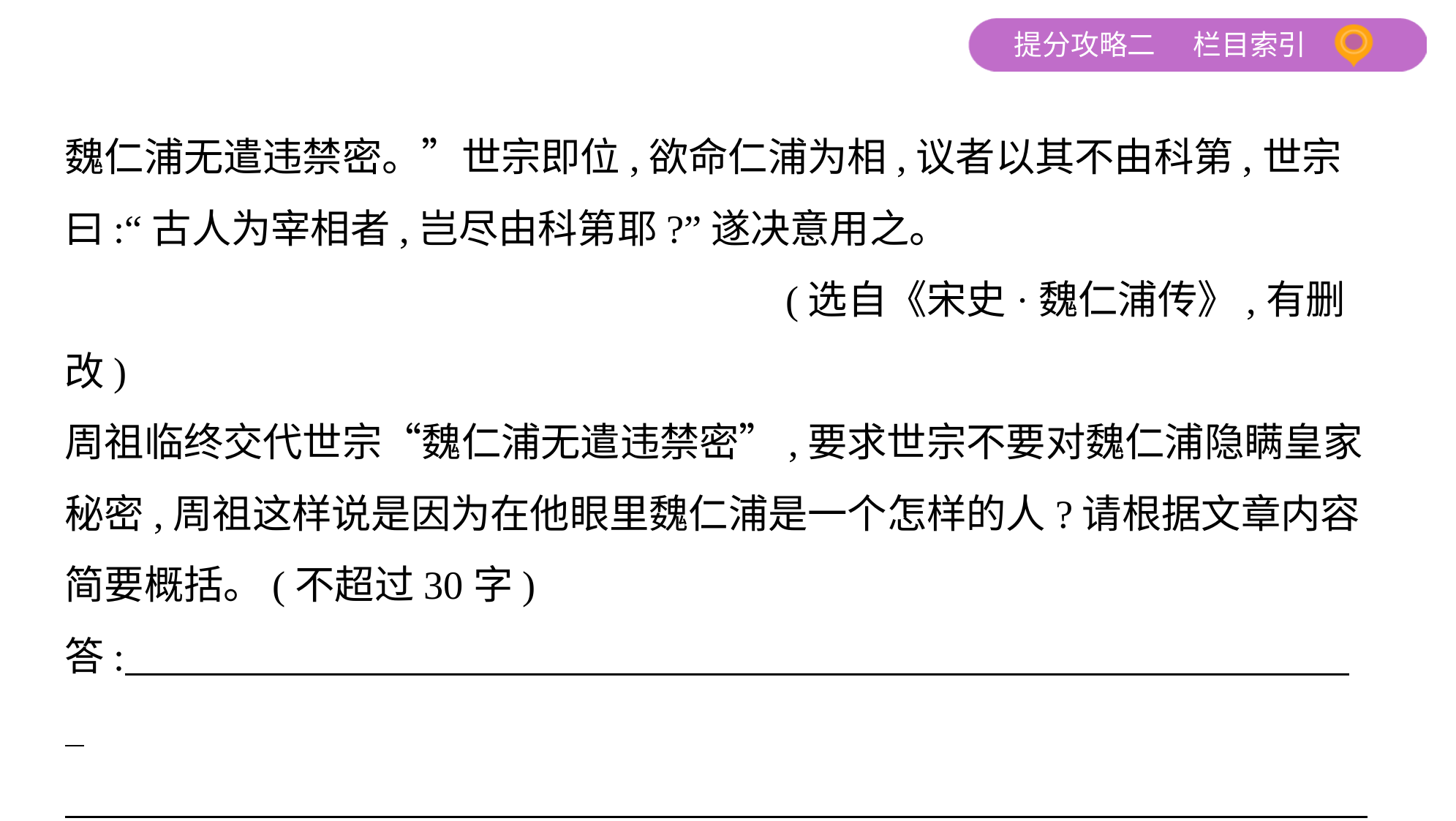

魏仁浦无遣违禁密。”世宗即位,欲命仁浦为相,议者以其不由科第,世宗曰:“古人为宰相者,岂尽由科第耶?”遂决意用之。
                                                                         (选自《宋史·魏仁浦传》,有删改)
周祖临终交代世宗“魏仁浦无遣违禁密”,要求世宗不要对魏仁浦隐瞒皇家秘密,周祖这样说是因为在他眼里魏仁浦是一个怎样的人?请根据文章内容简要概括。(不超过30字)
答: